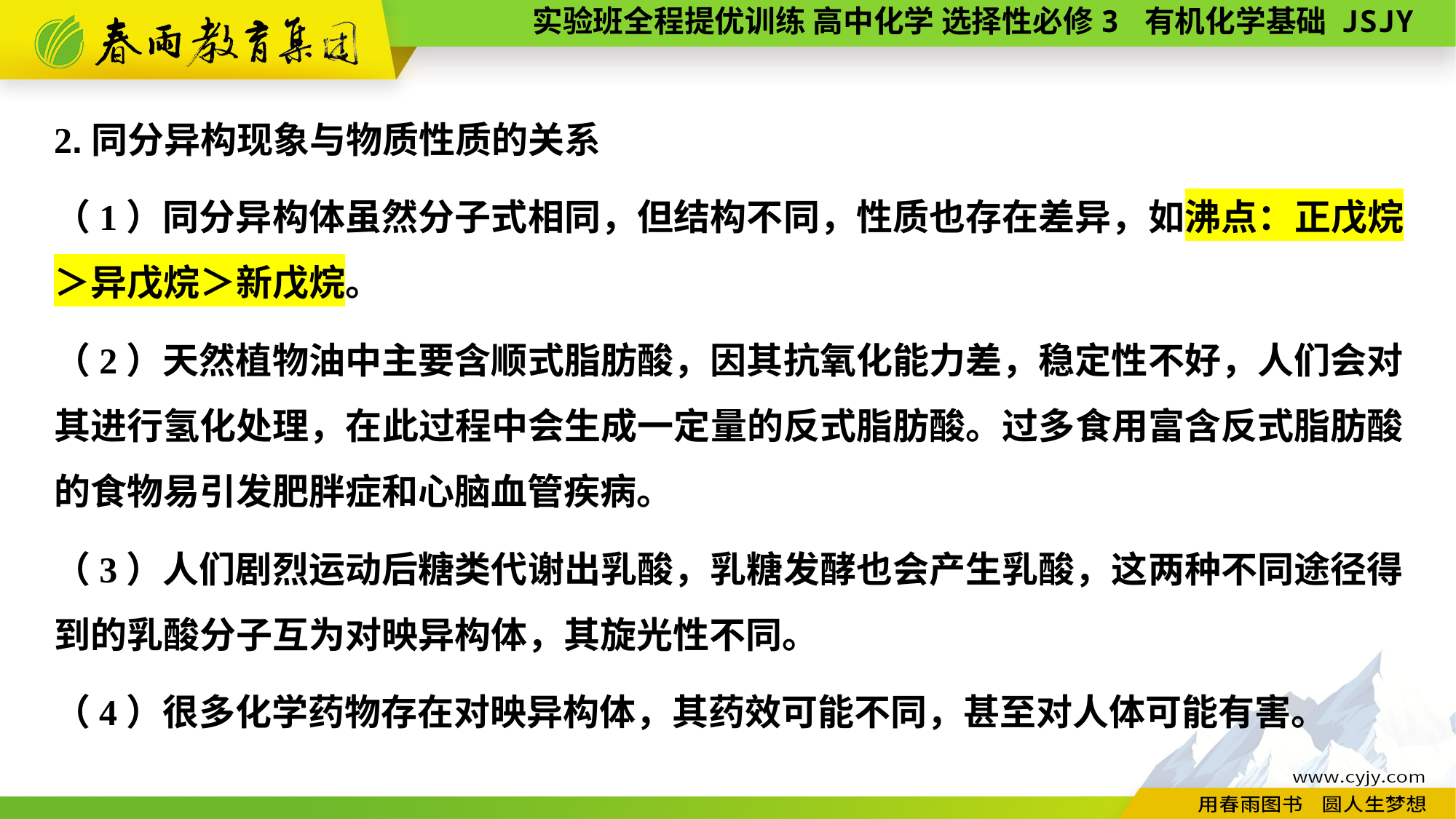

2.同分异构现象与物质性质的关系
（1）同分异构体虽然分子式相同，但结构不同，性质也存在差异，如沸点：正戊烷＞异戊烷＞新戊烷。
（2）天然植物油中主要含顺式脂肪酸，因其抗氧化能力差，稳定性不好，人们会对其进行氢化处理，在此过程中会生成一定量的反式脂肪酸。过多食用富含反式脂肪酸的食物易引发肥胖症和心脑血管疾病。
（3）人们剧烈运动后糖类代谢出乳酸，乳糖发酵也会产生乳酸，这两种不同途径得到的乳酸分子互为对映异构体，其旋光性不同。
（4）很多化学药物存在对映异构体，其药效可能不同，甚至对人体可能有害。